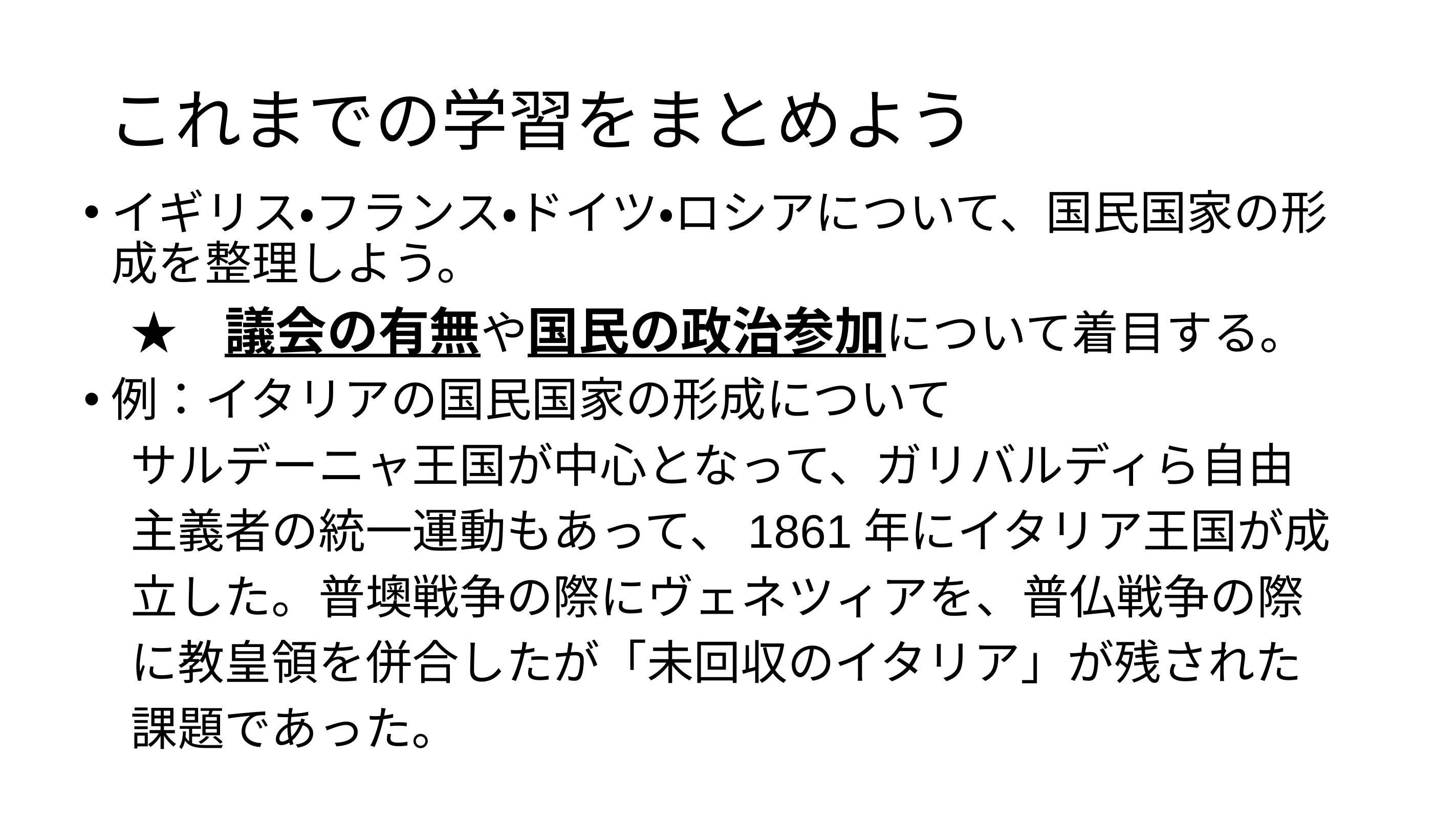

# これまでの学習をまとめよう
イギリス・フランス・ドイツ・ロシアについて、国民国家の形成を整理しよう。
　★　議会の有無や国民の政治参加について着目する。
例：イタリアの国民国家の形成について
　サルデーニャ王国が中心となって、ガリバルディら自由
　主義者の統一運動もあって、1861年にイタリア王国が成
　立した。普墺戦争の際にヴェネツィアを、普仏戦争の際
　に教皇領を併合したが「未回収のイタリア」が残された
　課題であった。